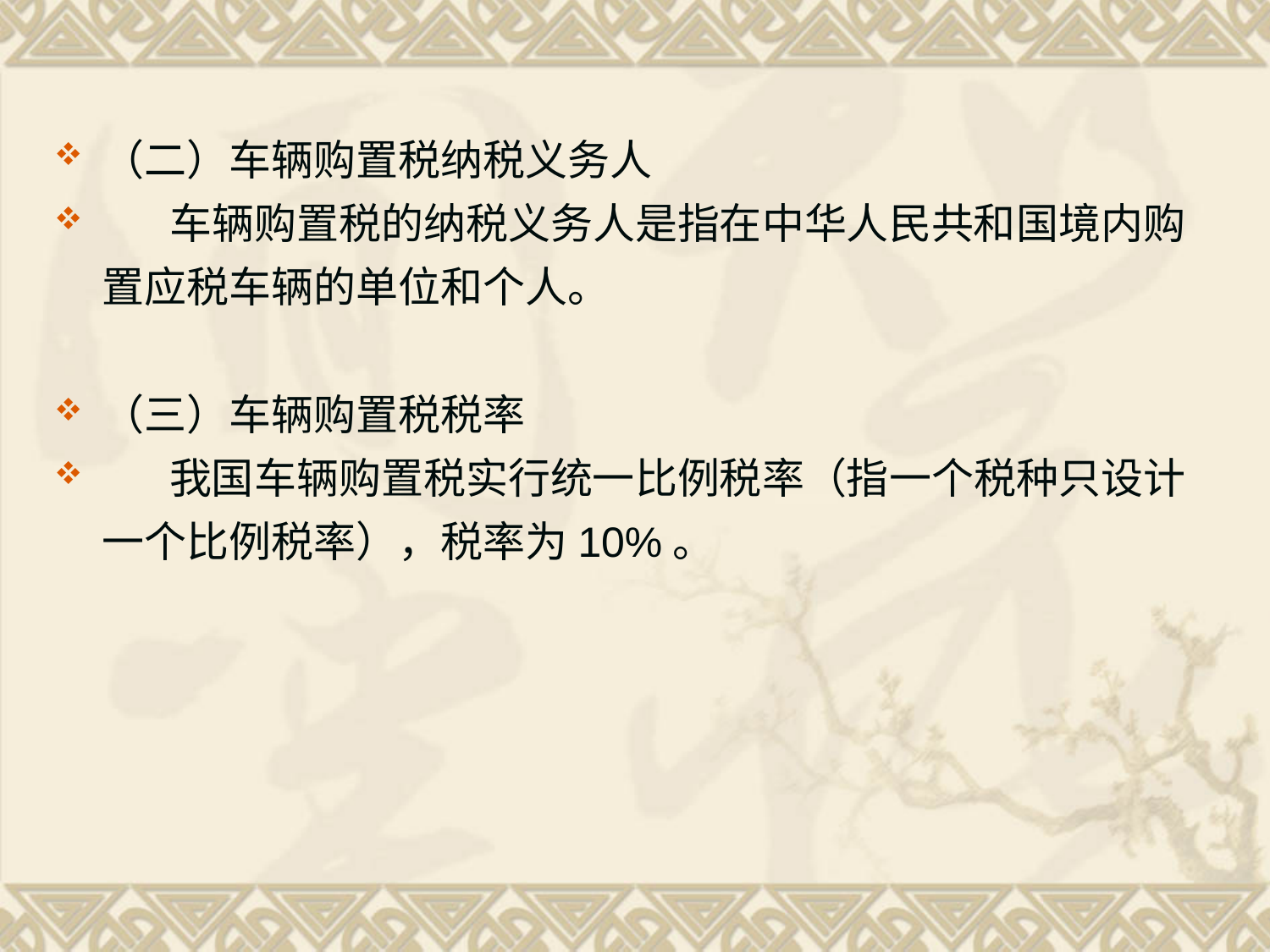

#
（二）车辆购置税纳税义务人
      车辆购置税的纳税义务人是指在中华人民共和国境内购置应税车辆的单位和个人。

（三）车辆购置税税率
      我国车辆购置税实行统一比例税率（指一个税种只设计一个比例税率），税率为10%。